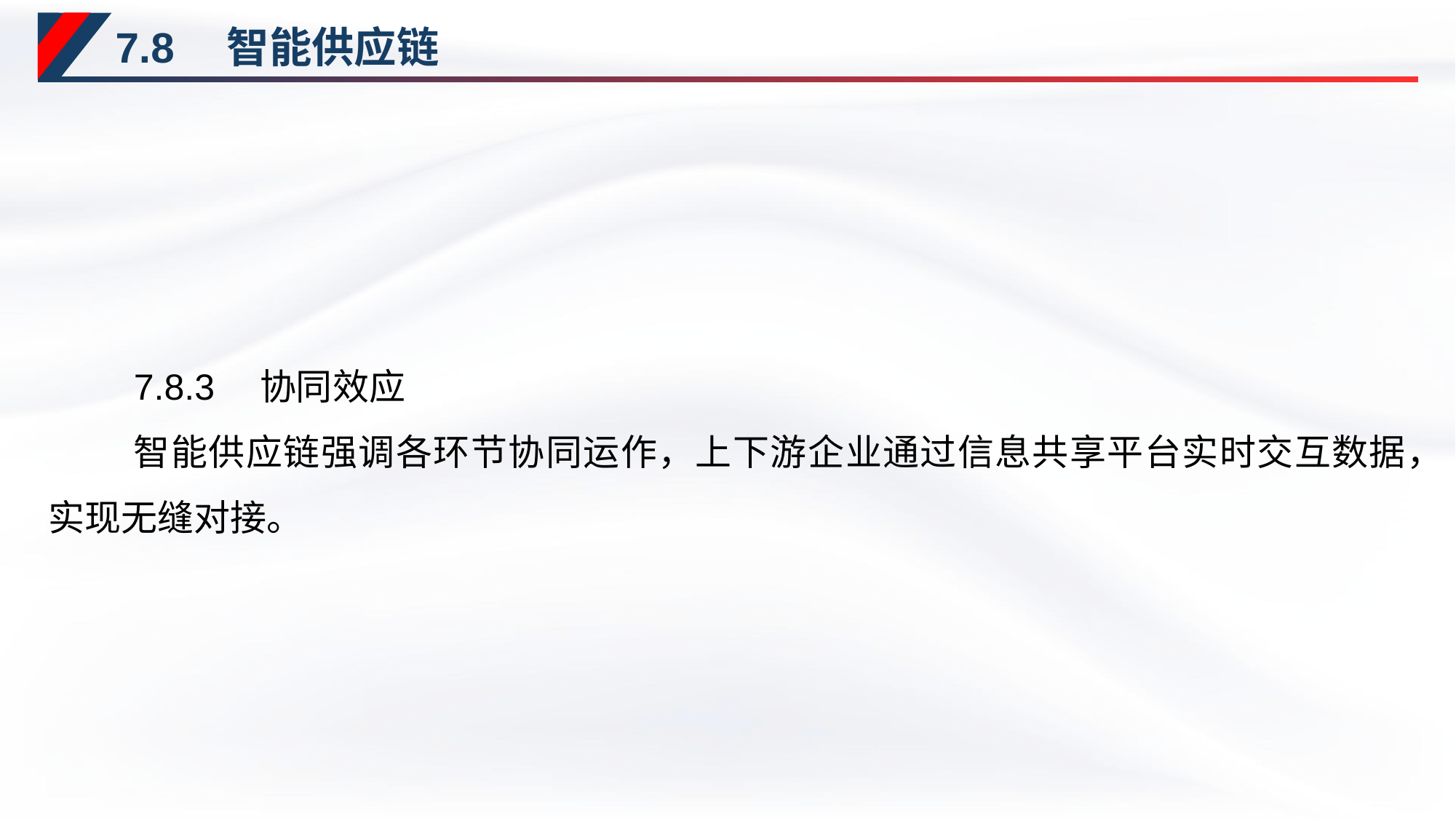

# 7.8　智能供应链
7.8.3　协同效应
智能供应链强调各环节协同运作，上下游企业通过信息共享平台实时交互数据，实现无缝对接。